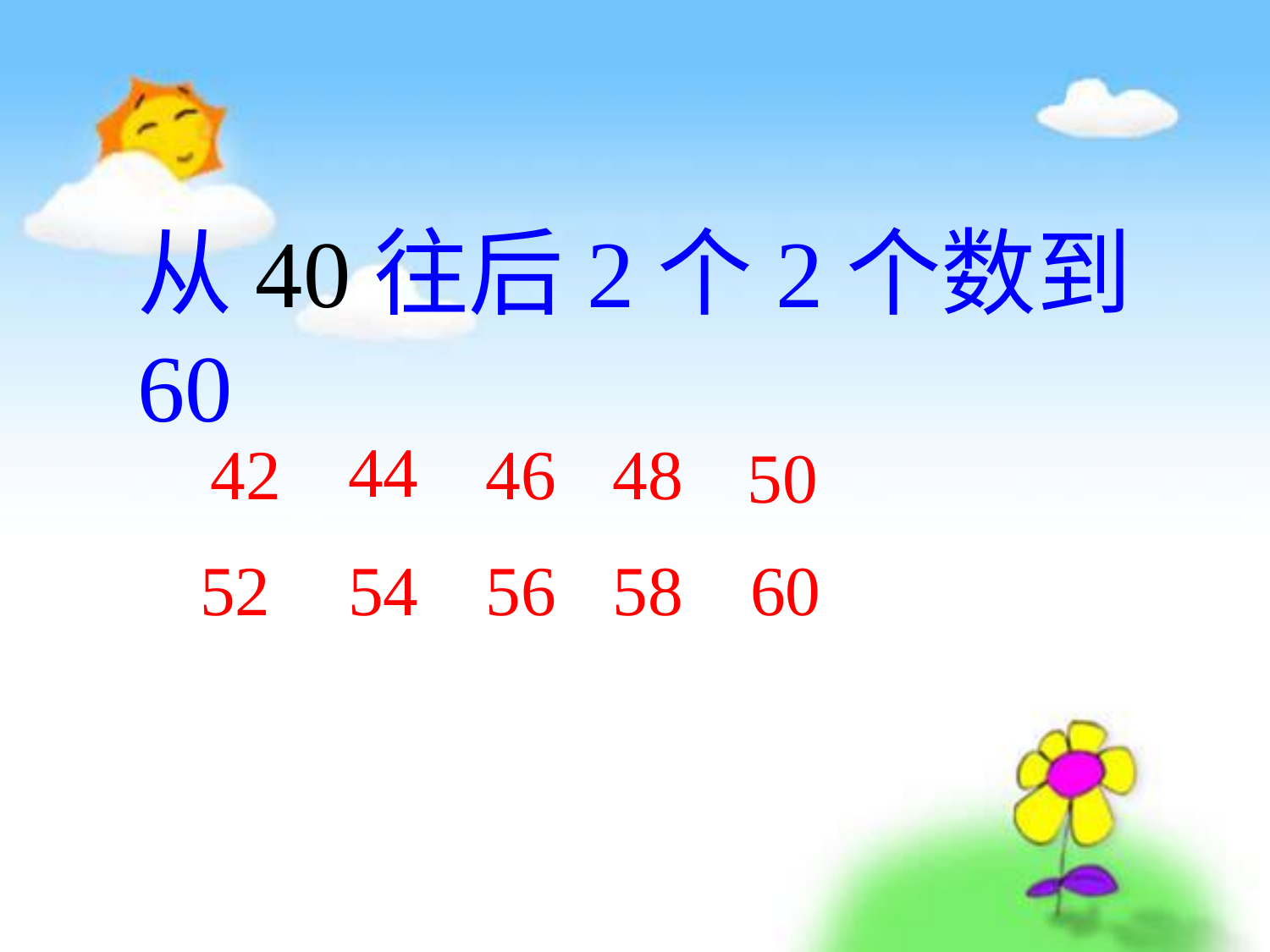

从40往后2个2个数到60
44
42
46
48
50
52
54
56
58
60